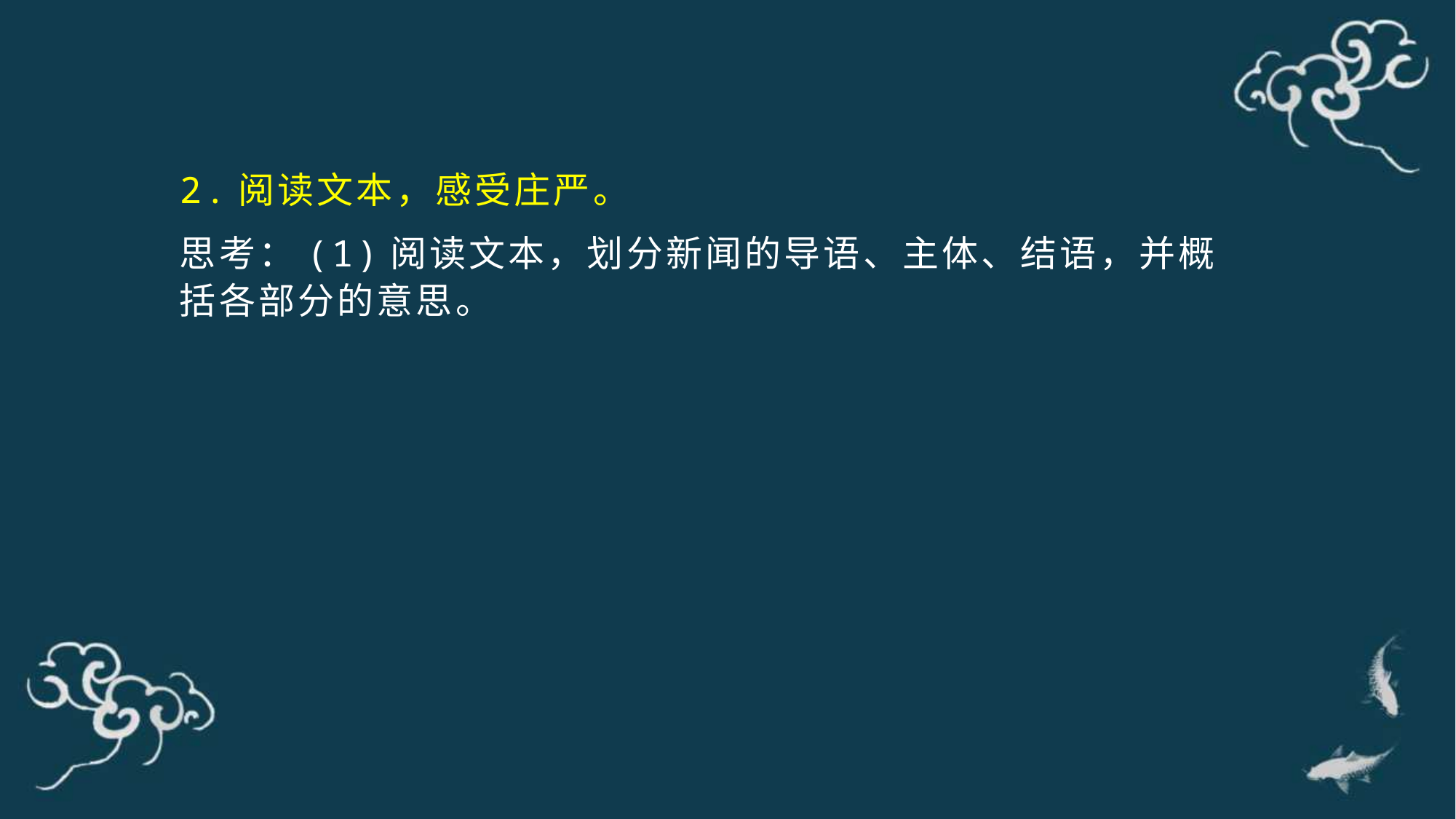

2.阅读文本，感受庄严。
思考：(1)阅读文本，划分新闻的导语、主体、结语，并概括各部分的意思。